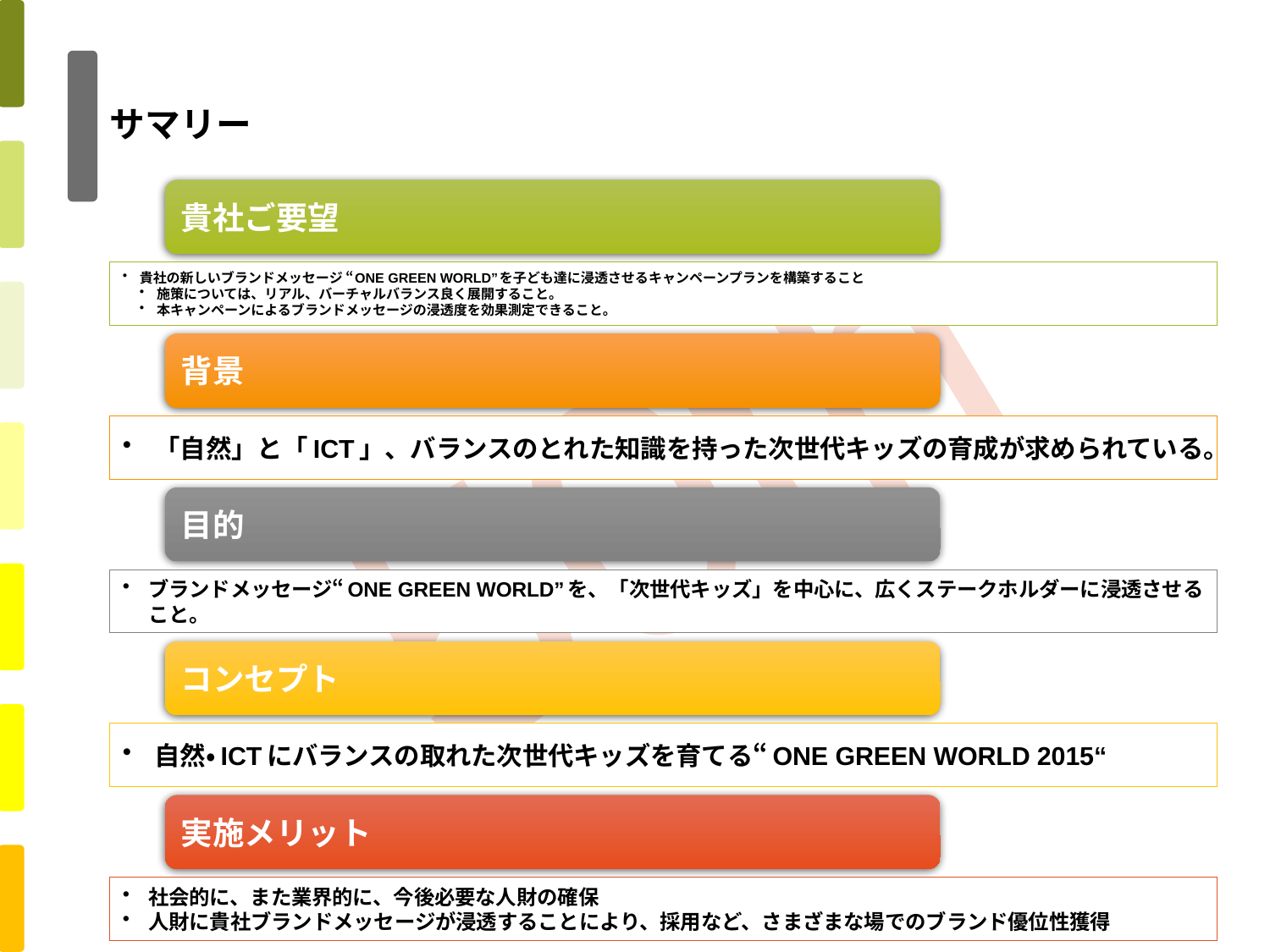

# サマリー
貴社ご要望
貴社の新しいブランドメッセージ “ONE GREEN WORLD”を子ども達に浸透させるキャンペーンプランを構築すること
施策については、リアル、バーチャルバランス良く展開すること。
本キャンペーンによるブランドメッセージの浸透度を効果測定できること。
背景
「自然」と「ICT」、バランスのとれた知識を持った次世代キッズの育成が求められている。
目的
ブランドメッセージ“ONE GREEN WORLD”を、「次世代キッズ」を中心に、広くステークホルダーに浸透させること。
コンセプト
自然・ICTにバランスの取れた次世代キッズを育てる“ONE GREEN WORLD 2015“
実施メリット
社会的に、また業界的に、今後必要な人財の確保
人財に貴社ブランドメッセージが浸透することにより、採用など、さまざまな場でのブランド優位性獲得